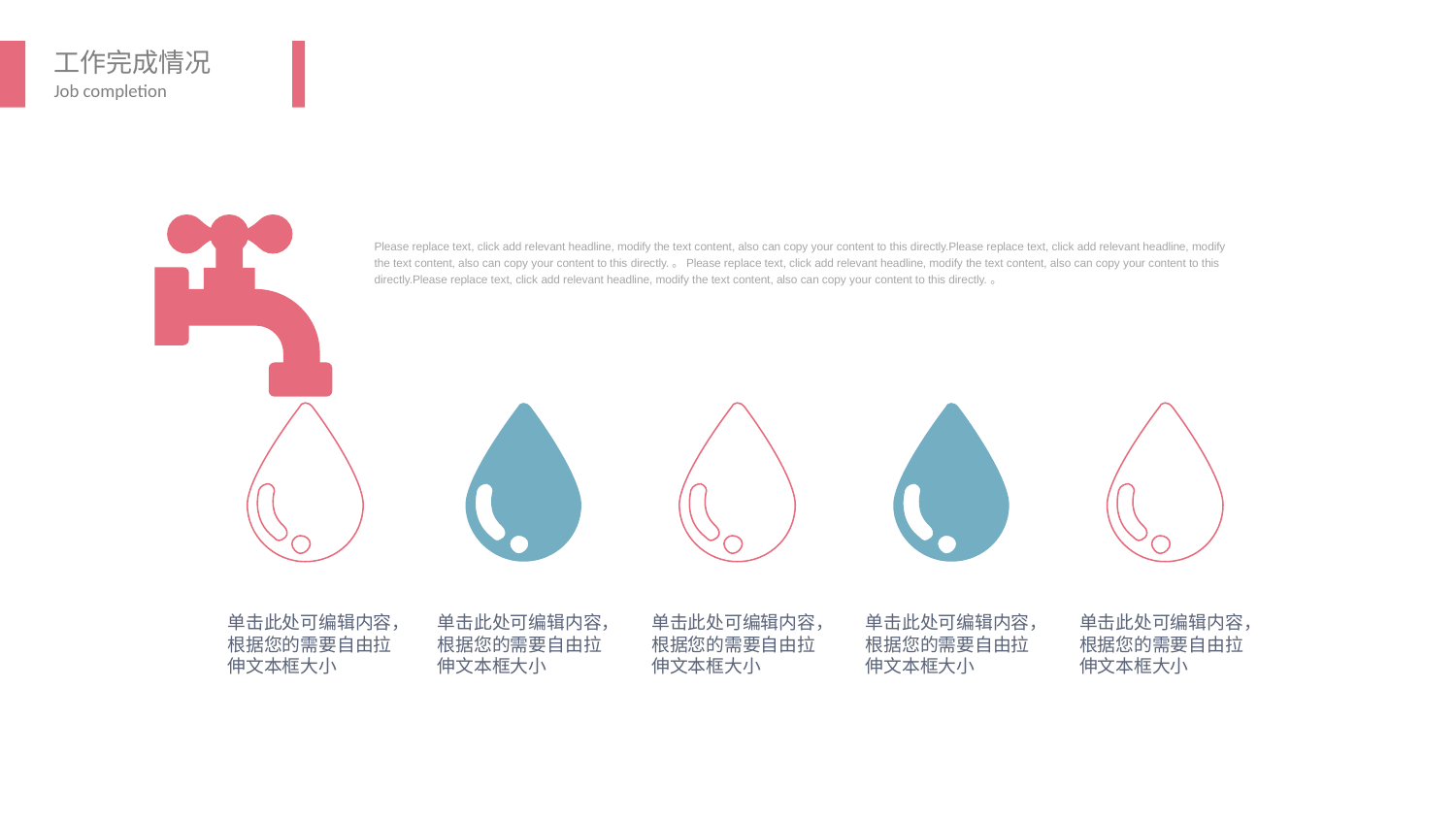

Please replace text, click add relevant headline, modify the text content, also can copy your content to this directly.Please replace text, click add relevant headline, modify the text content, also can copy your content to this directly.。Please replace text, click add relevant headline, modify the text content, also can copy your content to this directly.Please replace text, click add relevant headline, modify the text content, also can copy your content to this directly.。

单击此处可编辑内容，根据您的需要自由拉伸文本框大小
单击此处可编辑内容，根据您的需要自由拉伸文本框大小
单击此处可编辑内容，根据您的需要自由拉伸文本框大小
单击此处可编辑内容，根据您的需要自由拉伸文本框大小
单击此处可编辑内容，根据您的需要自由拉伸文本框大小